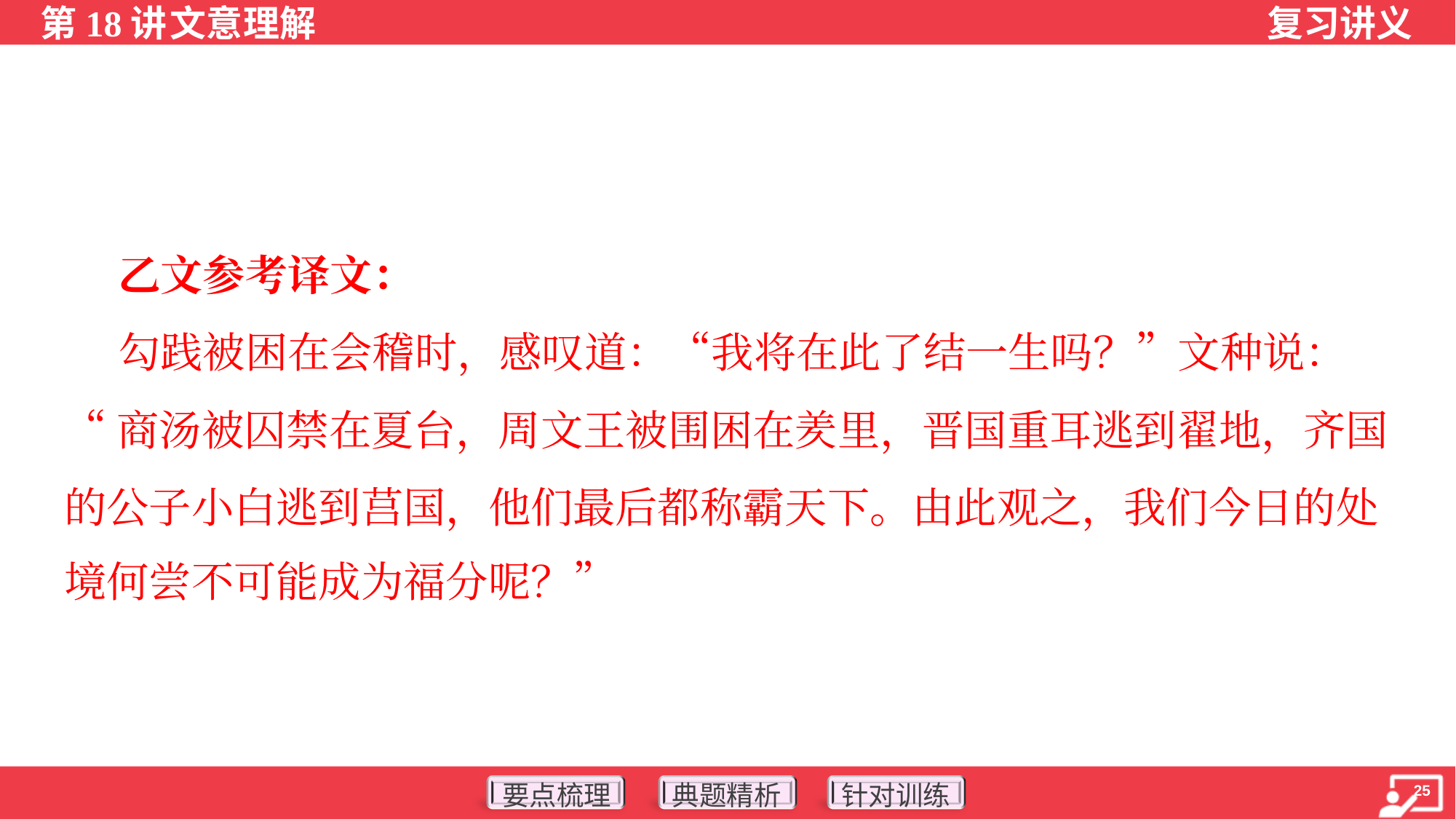

乙文参考译文：
    勾践被困在会稽时，感叹道：“我将在此了结一生吗？”文种说：
“商汤被囚禁在夏台，周文王被围困在羑里，晋国重耳逃到翟地，齐国
的公子小白逃到莒国，他们最后都称霸天下。由此观之，我们今日的处
境何尝不可能成为福分呢？”